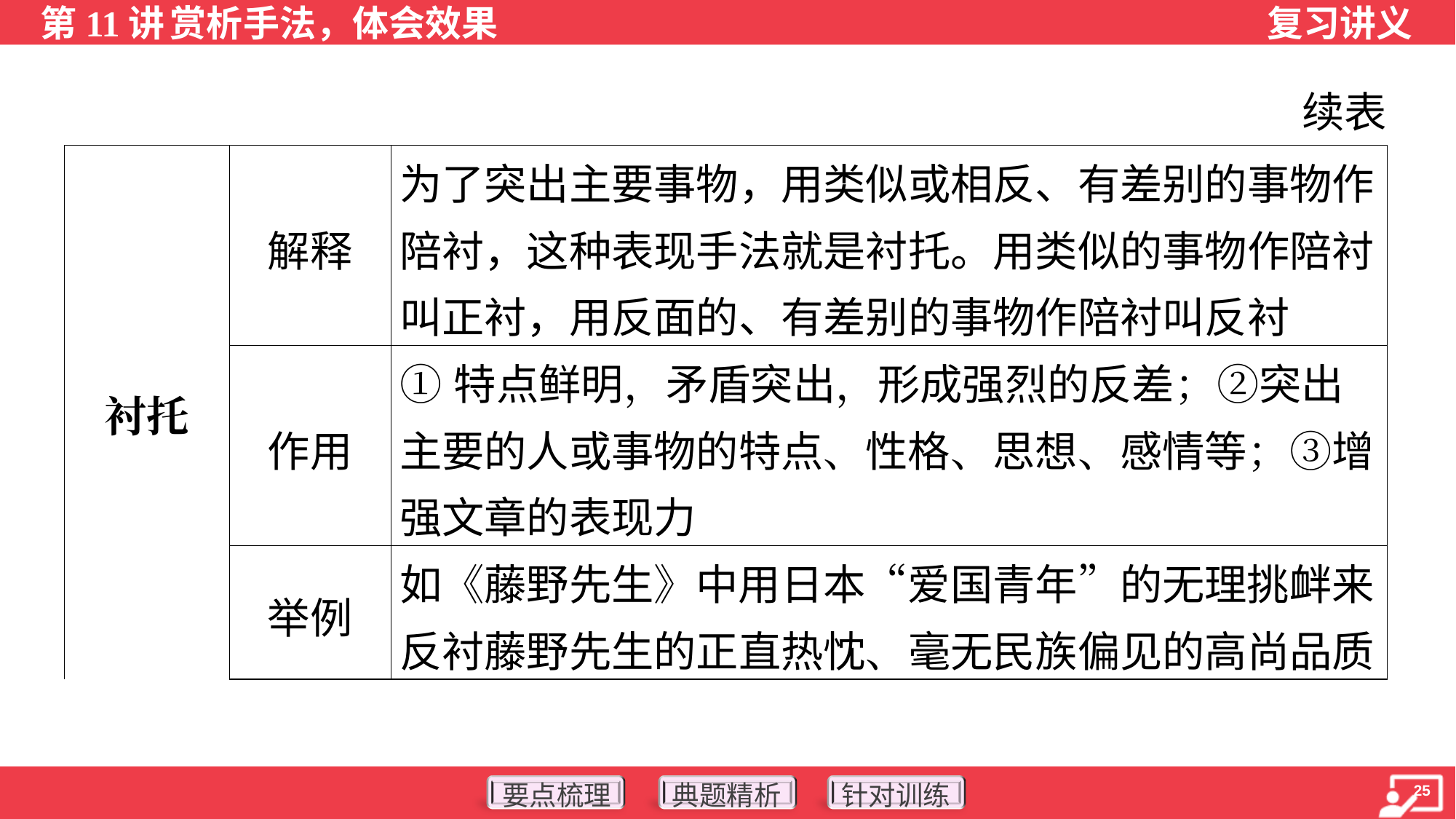

续表
| 衬托 | 解释 | 为了突出主要事物，用类似或相反、有差别的事物作陪衬，这种表现手法就是衬托。用类似的事物作陪衬叫正衬，用反面的、有差别的事物作陪衬叫反衬 |
| --- | --- | --- |
|  | 作用 | ①特点鲜明，矛盾突出，形成强烈的反差；②突出主要的人或事物的特点、性格、思想、感情等；③增强文章的表现力 |
|  | 举例 | 如《藤野先生》中用日本“爱国青年”的无理挑衅来反衬藤野先生的正直热忱、毫无民族偏见的高尚品质 |